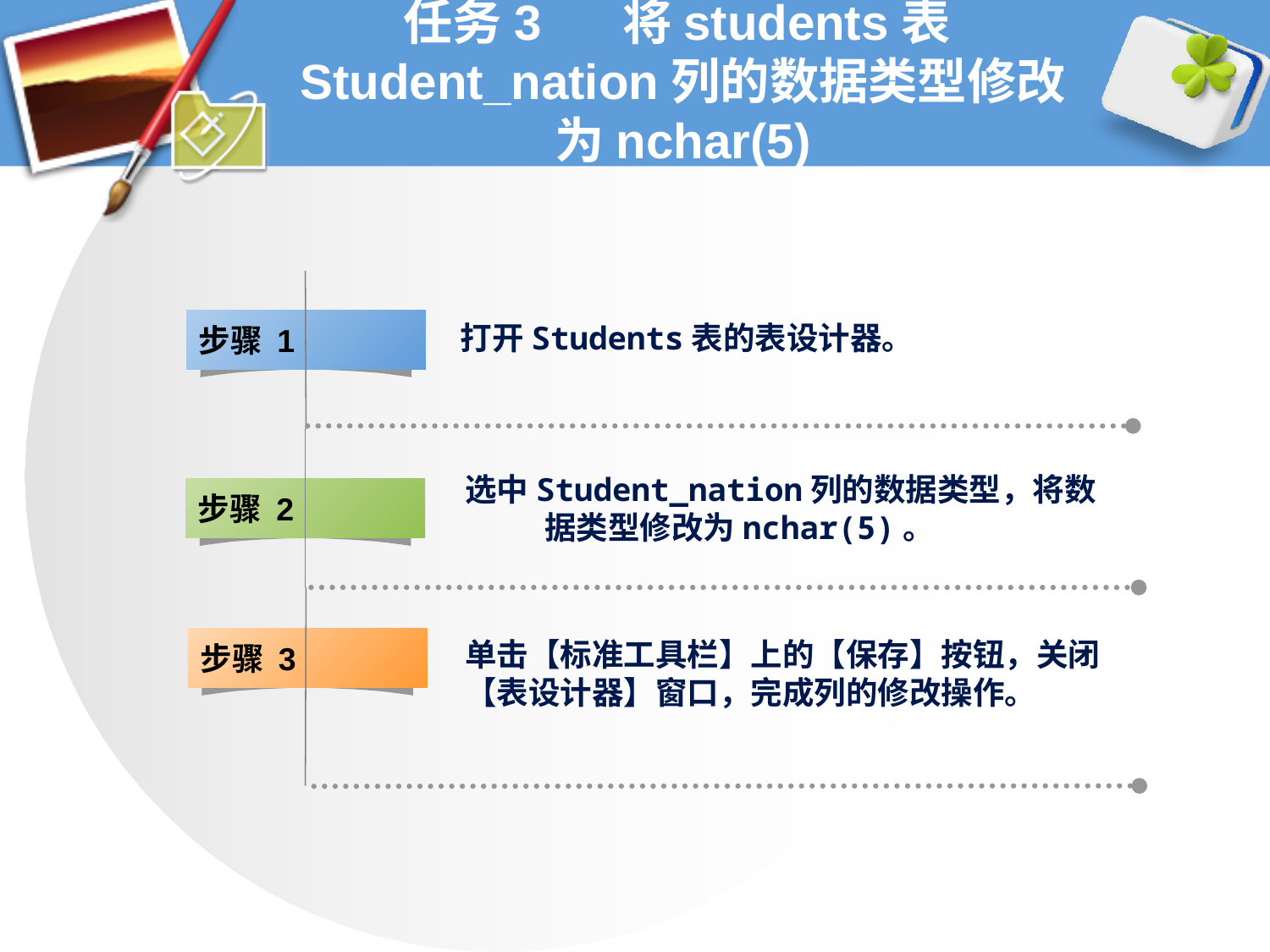

# 任务3     将students表Student_nation列的数据类型修改为nchar(5)
步骤 1

打开Students表的表设计器。

选中Student_nation列的数据类型，将数
          据类型修改为nchar(5)。
步骤 2

步骤 3

单击【标准工具栏】上的【保存】按钮，关闭【表设计器】窗口，完成列的修改操作。